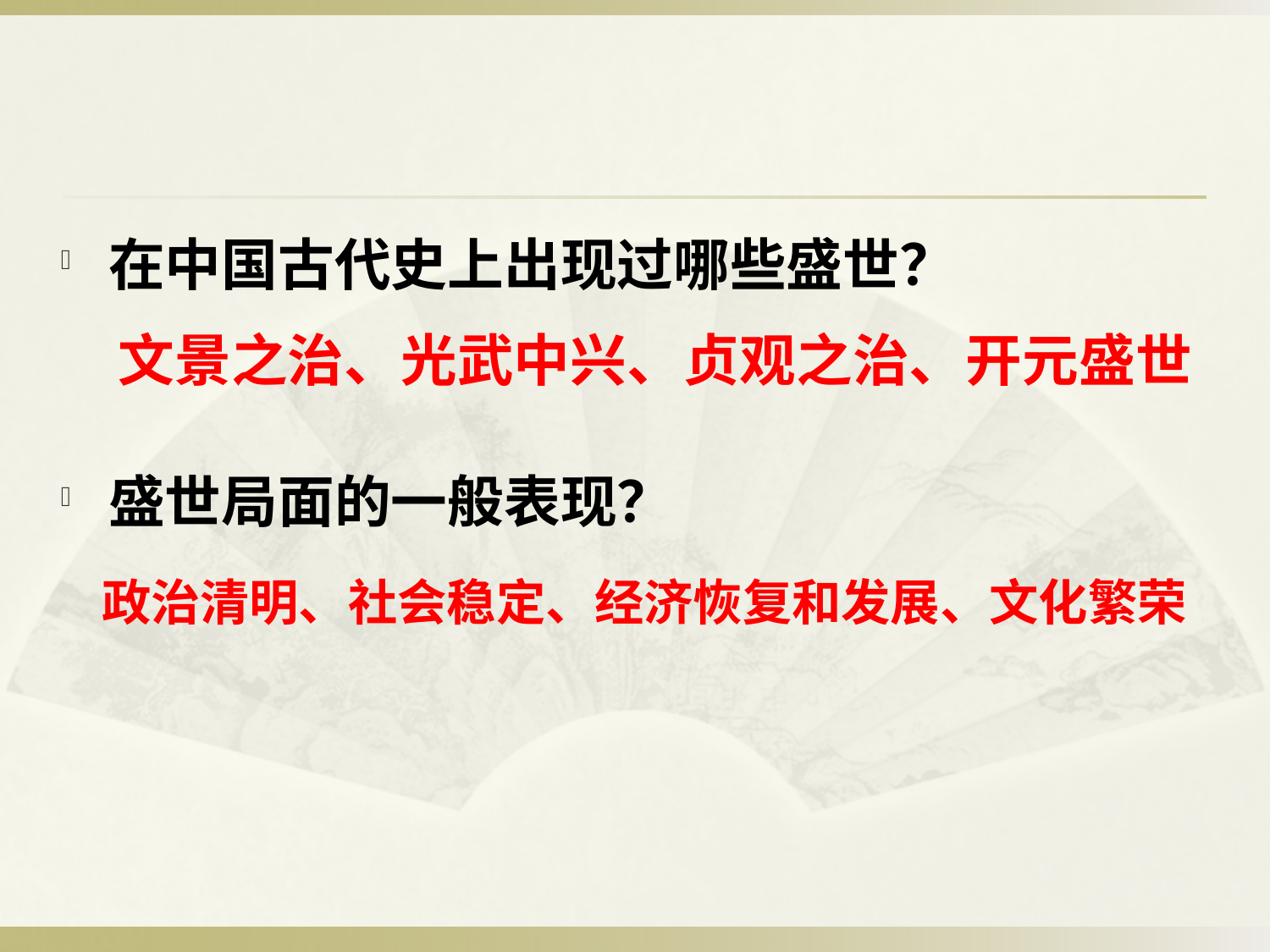

在中国古代史上出现过哪些盛世？

盛世局面的一般表现？

文景之治、光武中兴、贞观之治、开元盛世
政治清明、社会稳定、经济恢复和发展、文化繁荣